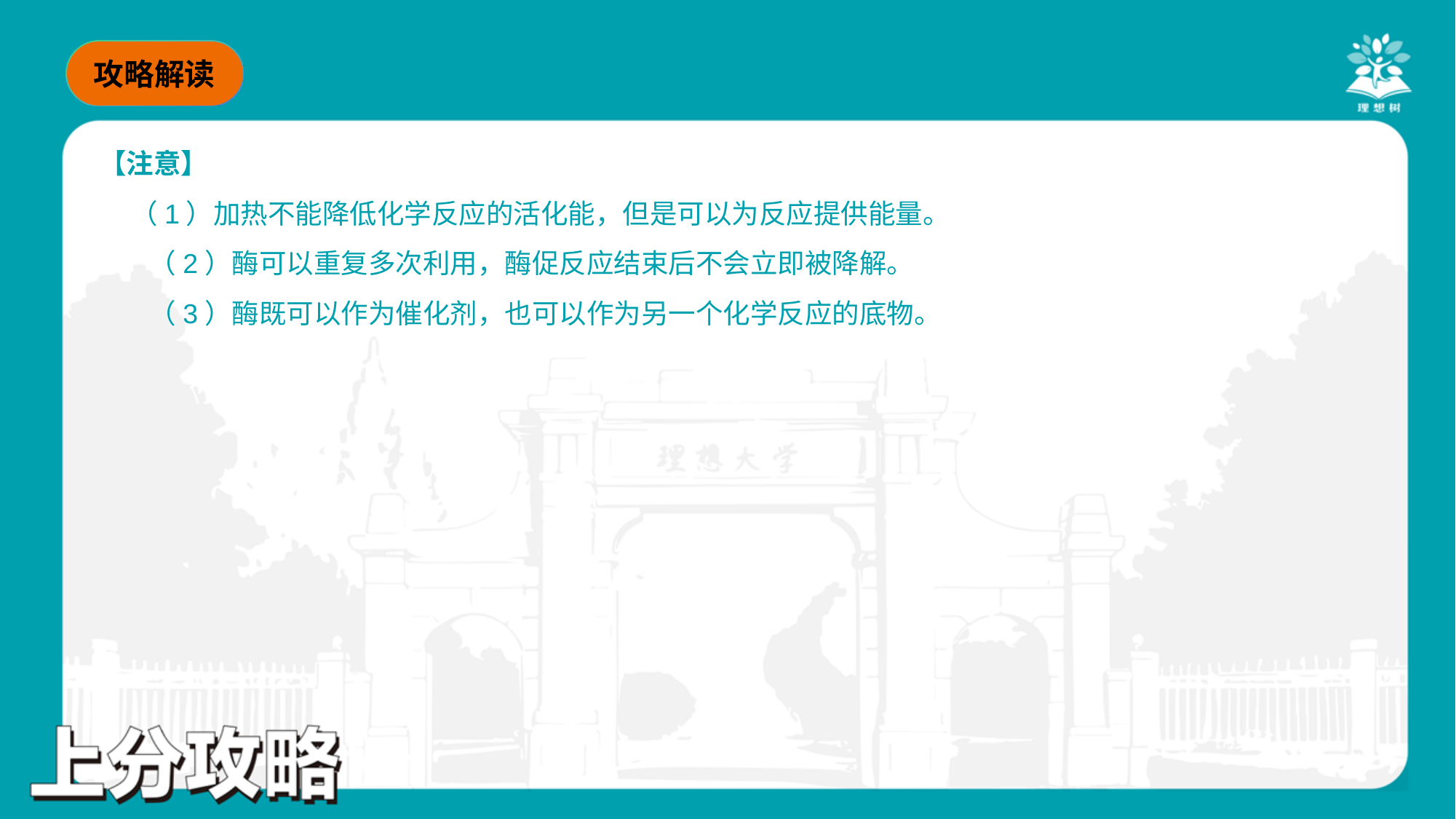

【注意】
    （1）加热不能降低化学反应的活化能，但是可以为反应提供能量。
       （2）酶可以重复多次利用，酶促反应结束后不会立即被降解。
       （3）酶既可以作为催化剂，也可以作为另一个化学反应的底物。